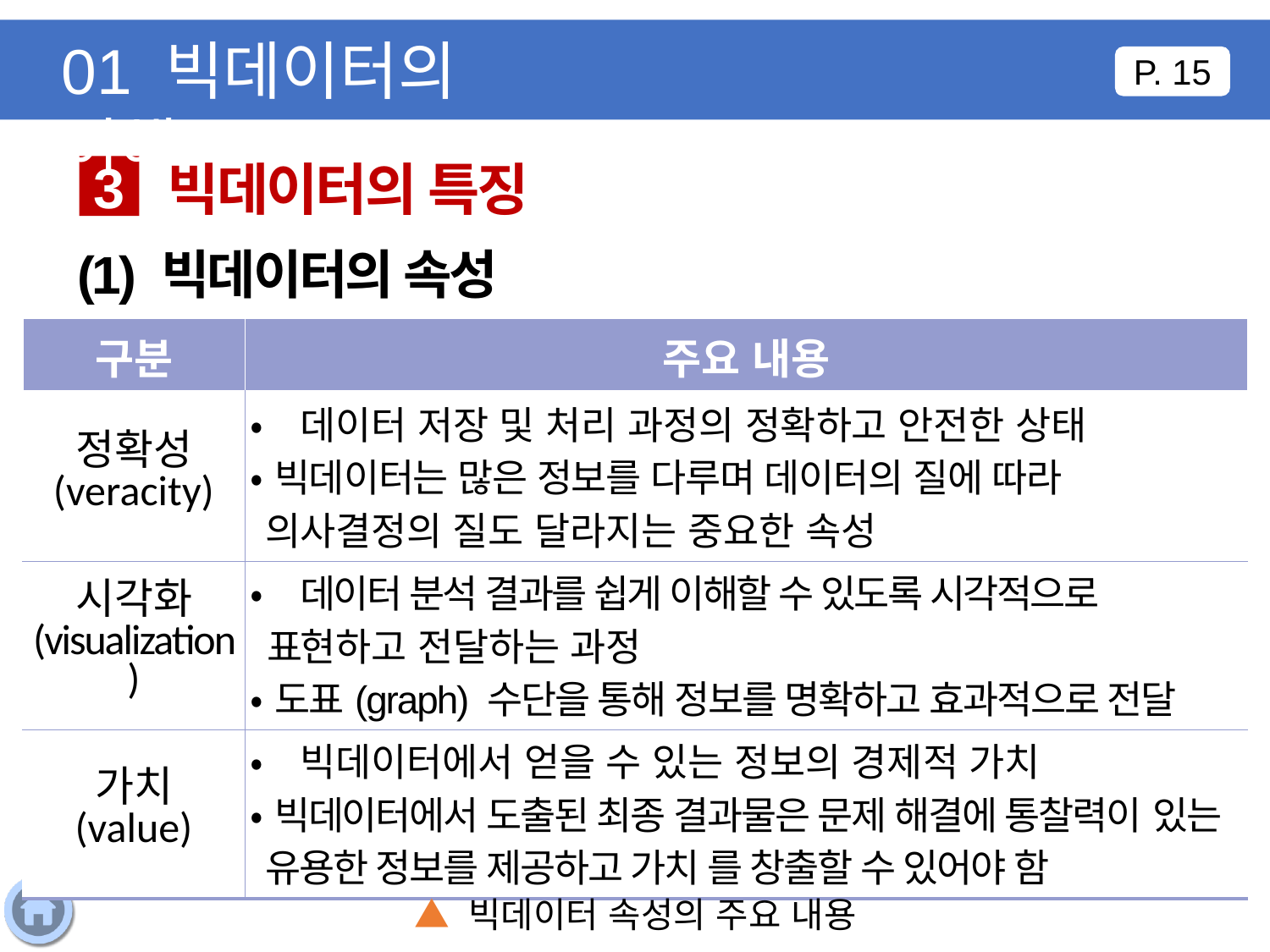

01 빅데이터의 이해
P. 15
빅데이터의 특징
3
(1) 빅데이터의 속성
| 구분 | 주요 내용 |
| --- | --- |
| 정확성 (veracity) | •데이터 저장 및 처리 과정의 정확하고 안전한 상태 •빅데이터는 많은 정보를 다루며 데이터의 질에 따라 의사결정의 질도 달라지는 중요한 속성 |
| 시각화 (visualization) | •데이터 분석 결과를 쉽게 이해할 수 있도록 시각적으로 표현하고 전달하는 과정 •도표(graph) 수단을 통해 정보를 명확하고 효과적으로 전달 |
| 가치 (value) | •빅데이터에서 얻을 수 있는 정보의 경제적 가치 •빅데이터에서 도출된 최종 결과물은 문제 해결에 통찰력이 있는 유용한 정보를 제공하고 가치 를 창출할 수 있어야 함 |
▲ 빅데이터 속성의 주요 내용